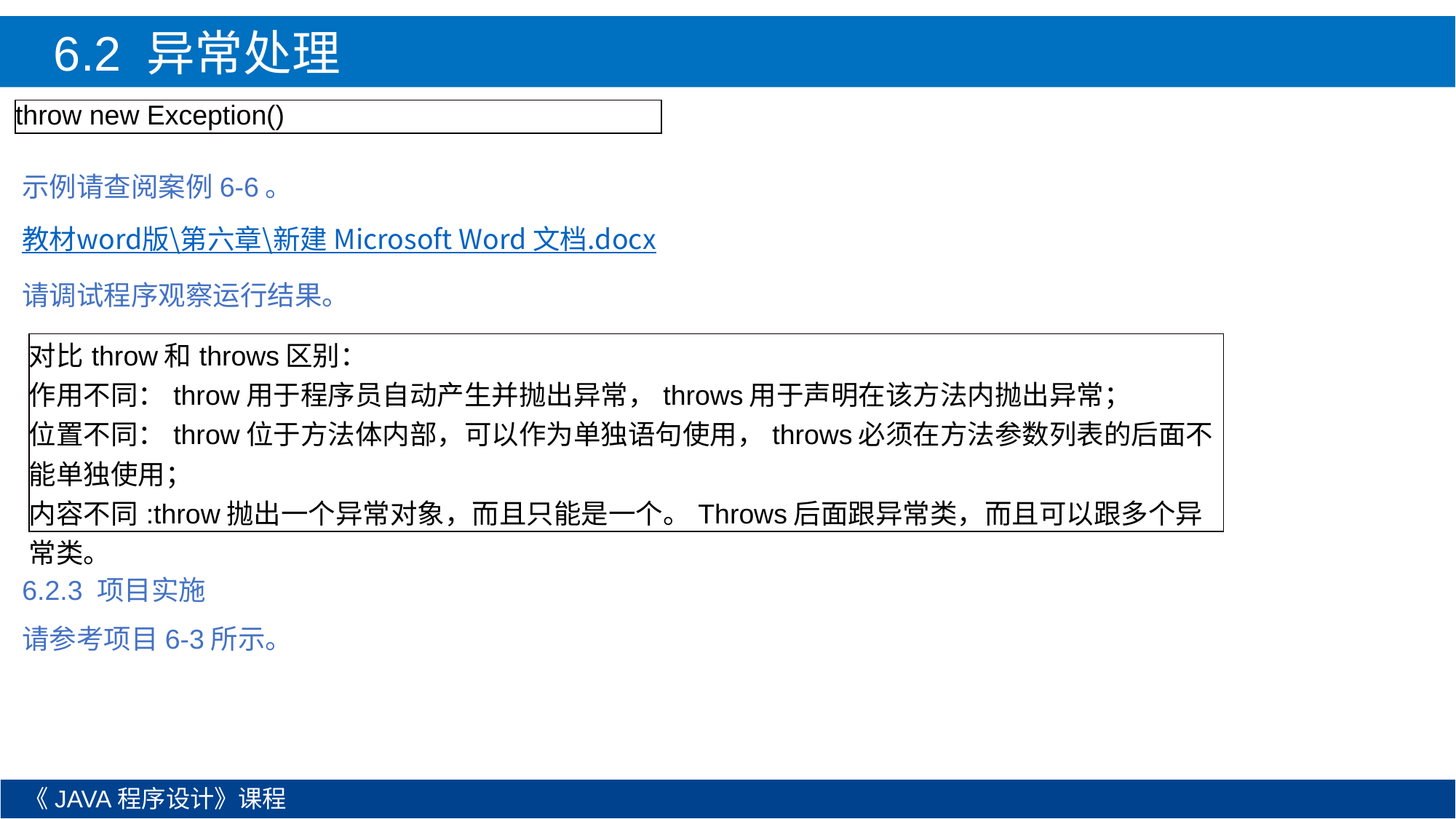

6.2 异常处理
| throw new Exception() |
| --- |
示例请查阅案例6-6。
教材word版\第六章\新建 Microsoft Word 文档.docx
请调试程序观察运行结果。

6.2.3 项目实施
请参考项目6-3所示。
| 对比throw和throws区别： 作用不同：throw用于程序员自动产生并抛出异常，throws用于声明在该方法内抛出异常； 位置不同：throw位于方法体内部，可以作为单独语句使用，throws必须在方法参数列表的后面不能单独使用； 内容不同:throw抛出一个异常对象，而且只能是一个。Throws后面跟异常类，而且可以跟多个异常类。 |
| --- |
《JAVA程序设计》课程